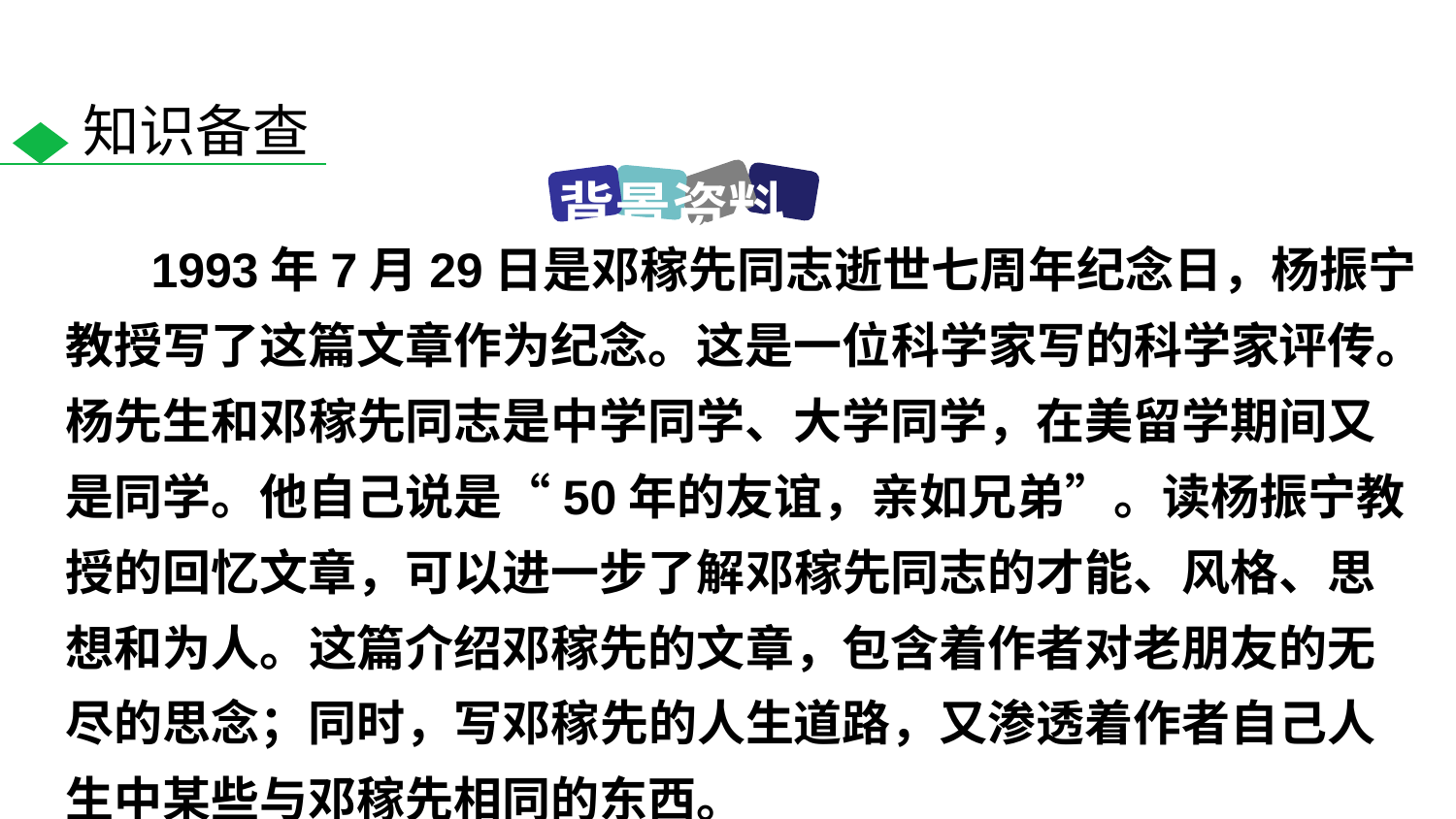

知识备查

背景资料

 1993年7月29日是邓稼先同志逝世七周年纪念日，杨振宁教授写了这篇文章作为纪念。这是一位科学家写的科学家评传。杨先生和邓稼先同志是中学同学、大学同学，在美留学期间又是同学。他自己说是“50年的友谊，亲如兄弟”。读杨振宁教授的回忆文章，可以进一步了解邓稼先同志的才能、风格、思想和为人。这篇介绍邓稼先的文章，包含着作者对老朋友的无尽的思念；同时，写邓稼先的人生道路，又渗透着作者自己人生中某些与邓稼先相同的东西。